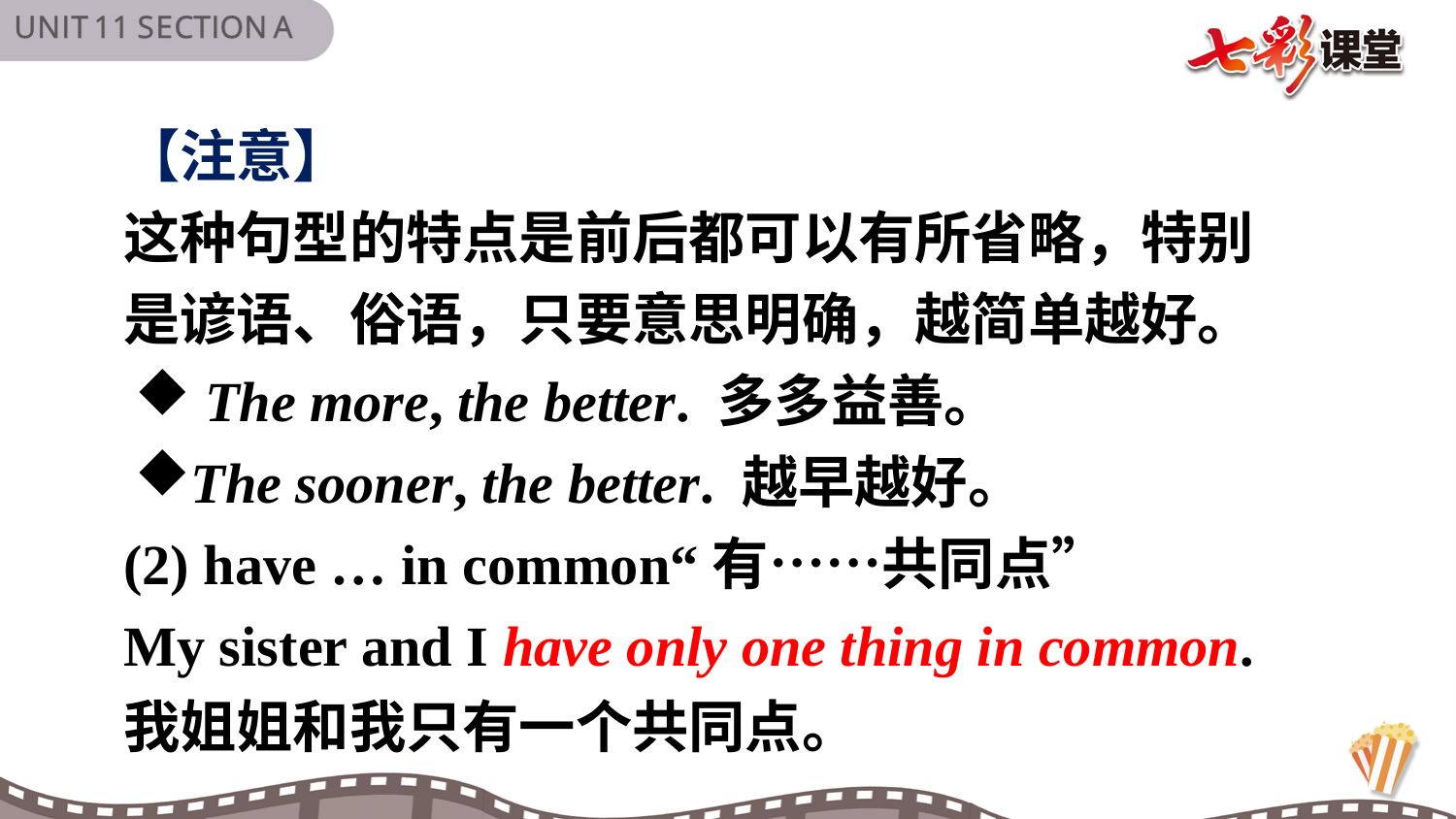

【注意】
这种句型的特点是前后都可以有所省略，特别是谚语、俗语，只要意思明确，越简单越好。
 The more, the better. 多多益善。
The sooner, the better. 越早越好。
(2) have … in common“有……共同点”
My sister and I have only one thing in common.
我姐姐和我只有一个共同点。